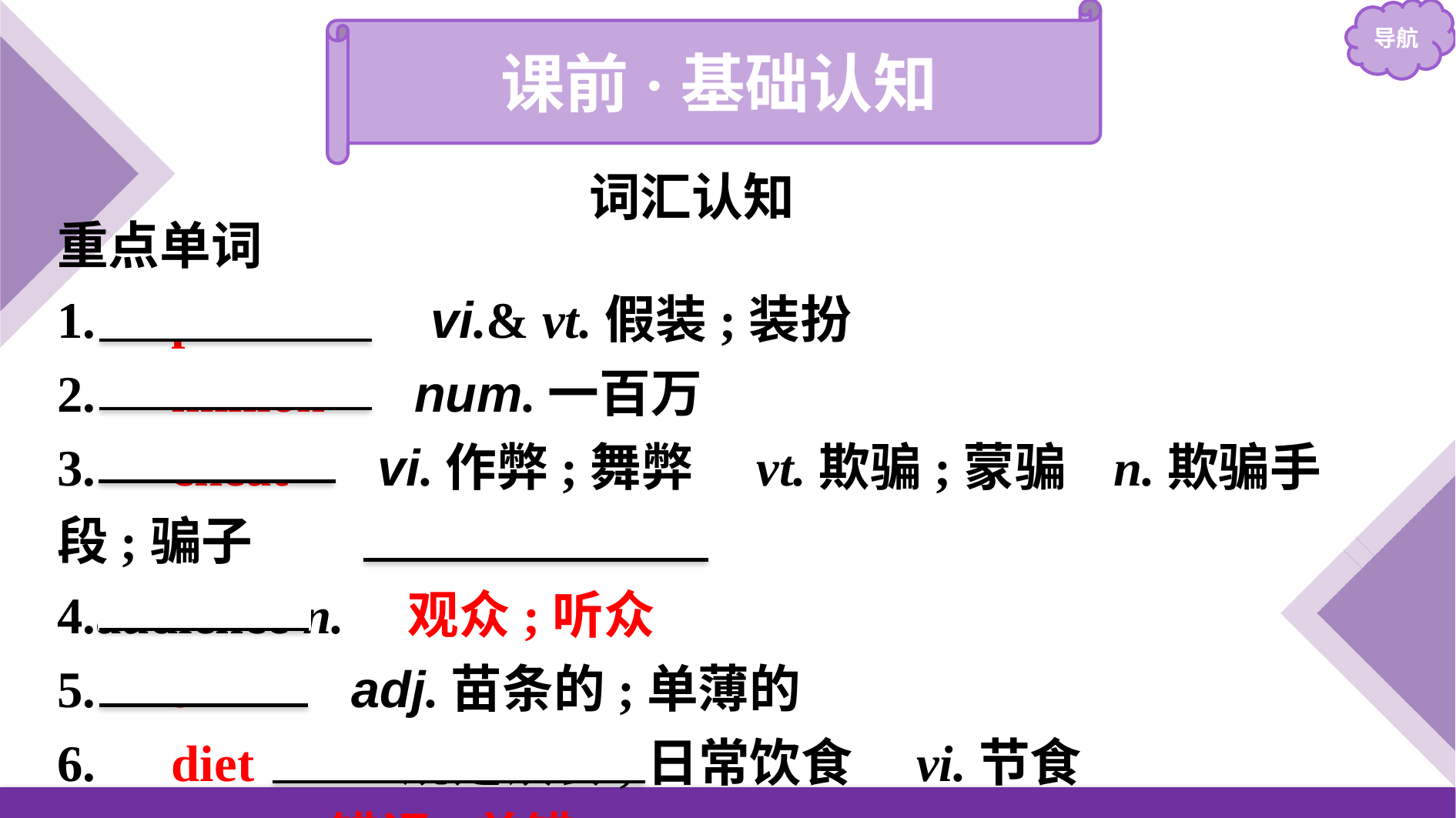

课前·基础认知
词汇认知
重点单词
1.　pretend　 vi.& vt.假装;装扮
2.　million　 num.一百万
3.　cheat　 vi.作弊;舞弊　vt.欺骗;蒙骗   n.欺骗手段;骗子
4.audience n.　观众;听众
5.　slim　 adj.苗条的;单薄的
6.　diet　 n.规定饮食;日常饮食　vi.节食
7.error n.　错误;差错